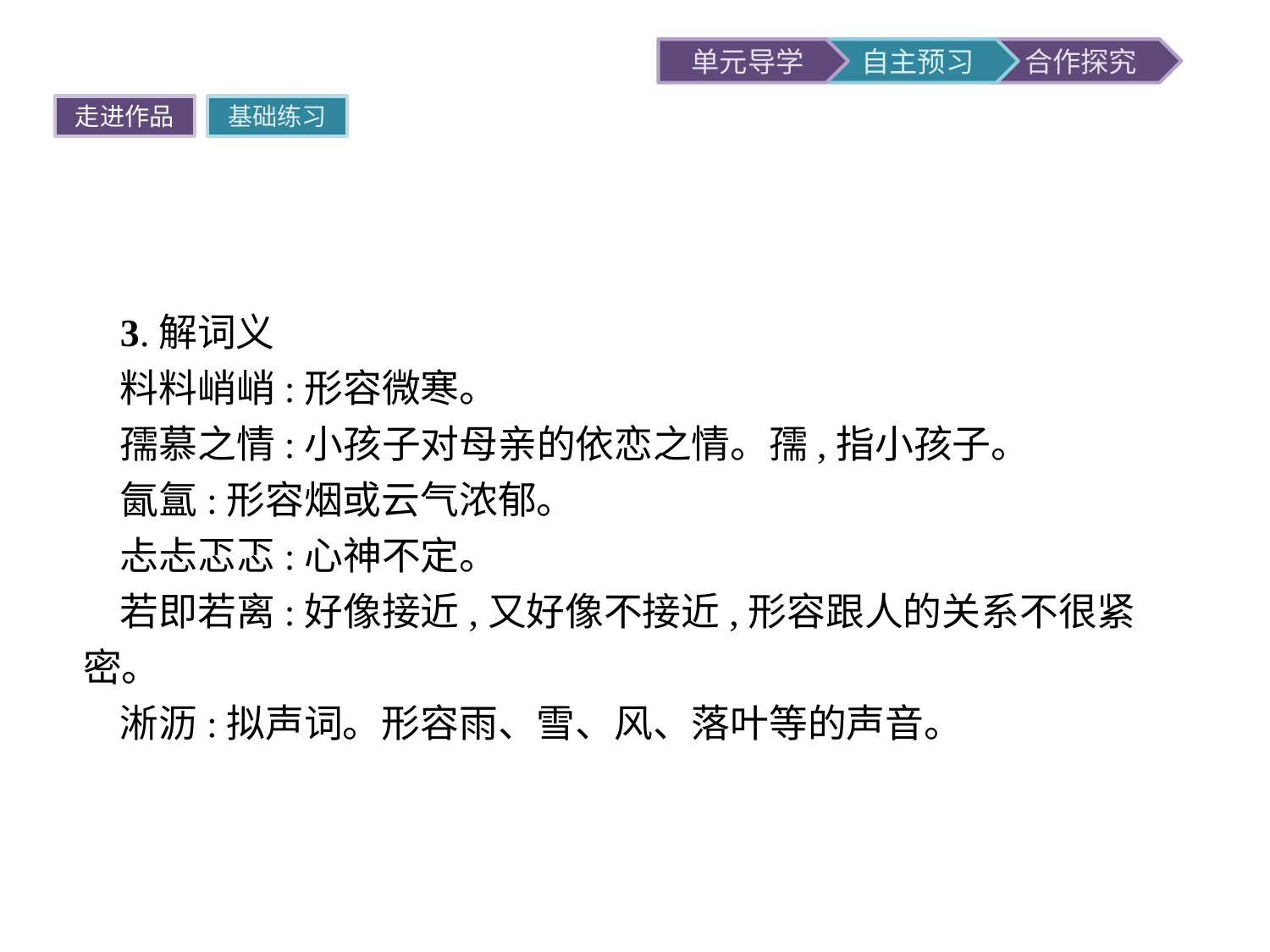

走进作品
基础练习
3.解词义
料料峭峭:形容微寒。
孺慕之情:小孩子对母亲的依恋之情。孺,指小孩子。
氤氲:形容烟或云气浓郁。
忐忐忑忑:心神不定。
若即若离:好像接近,又好像不接近,形容跟人的关系不很紧密。
淅沥:拟声词。形容雨、雪、风、落叶等的声音。